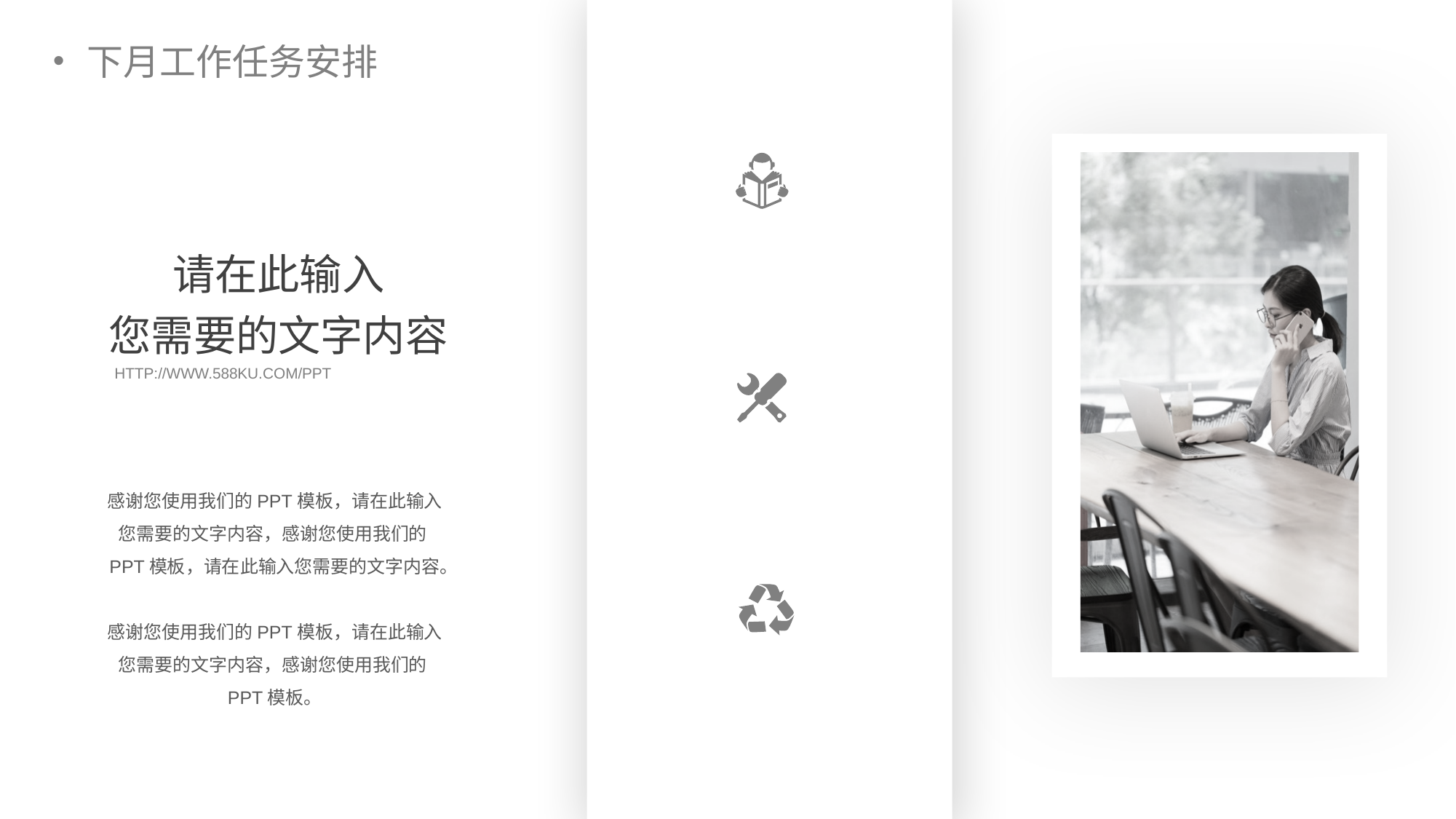

下月工作任务安排

请在此输入
您需要的文字内容
HTTP://WWW.588KU.COM/PPT

感谢您使用我们的PPT模板，请在此输入您需要的文字内容，感谢您使用我们的PPT模板，请在此输入您需要的文字内容。

感谢您使用我们的PPT模板，请在此输入您需要的文字内容，感谢您使用我们的PPT模板。